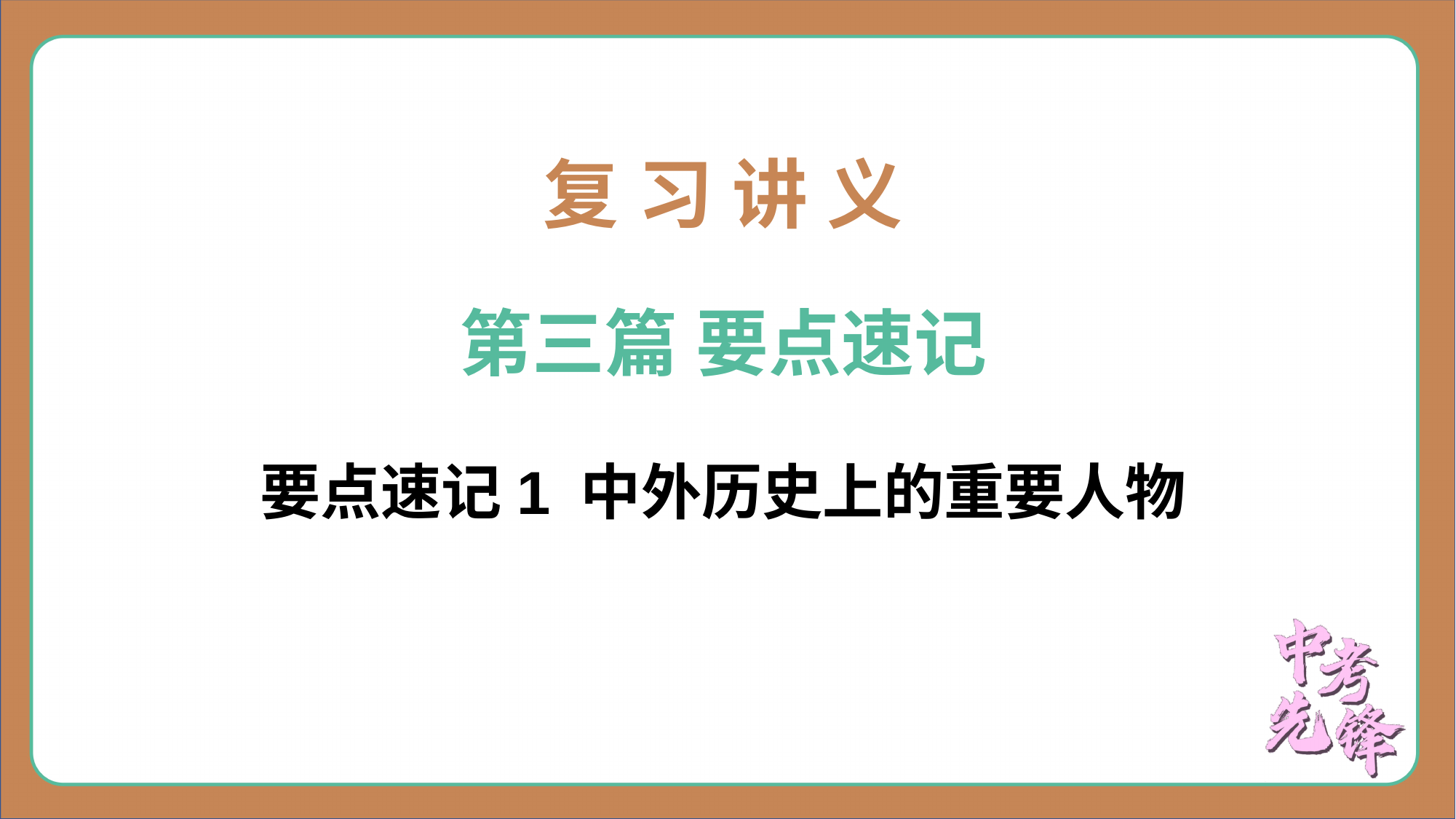

复 习 讲 义
第三篇 要点速记
要点速记1 中外历史上的重要人物